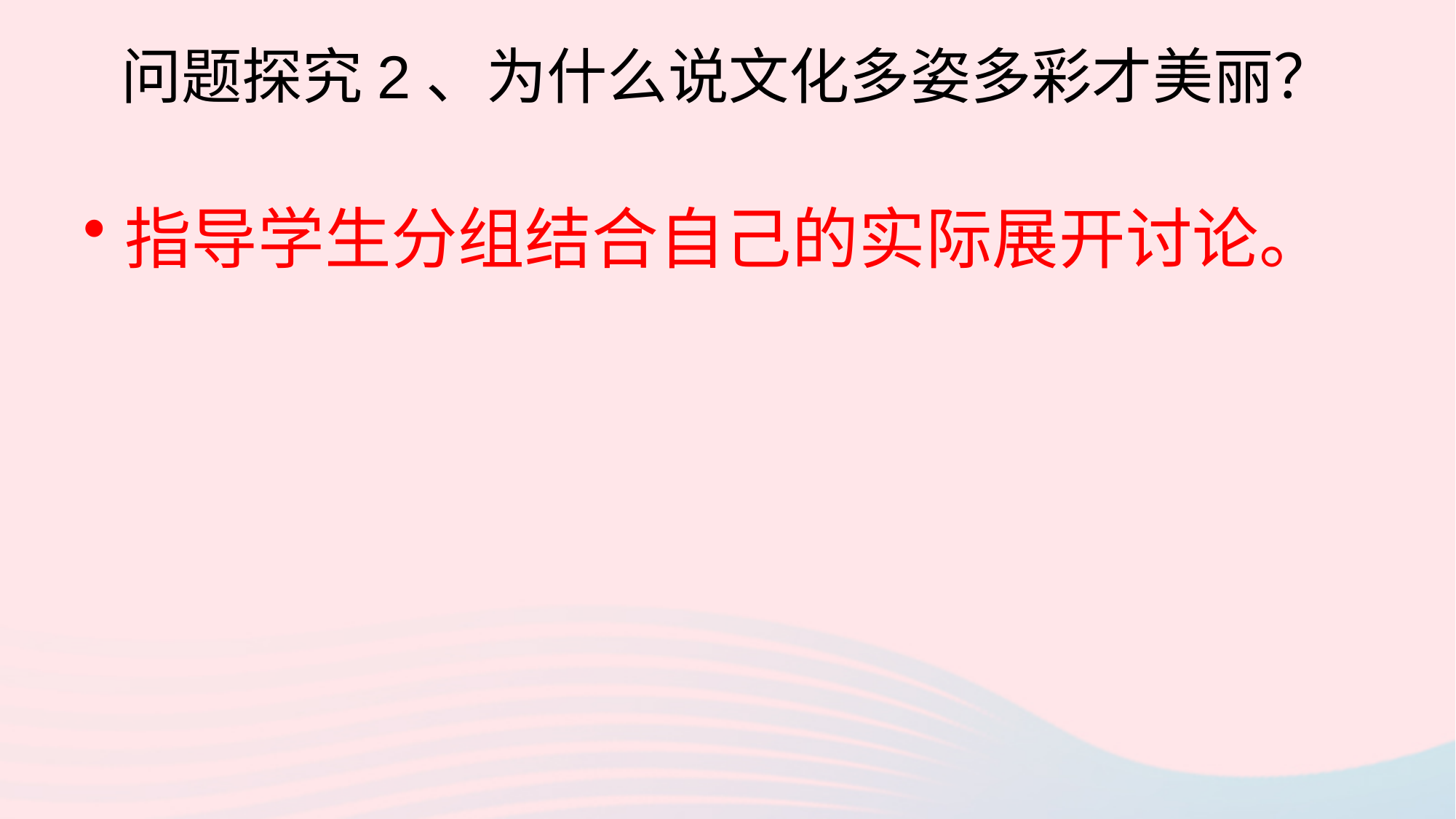

# 问题探究2、为什么说文化多姿多彩才美丽？
指导学生分组结合自己的实际展开讨论。